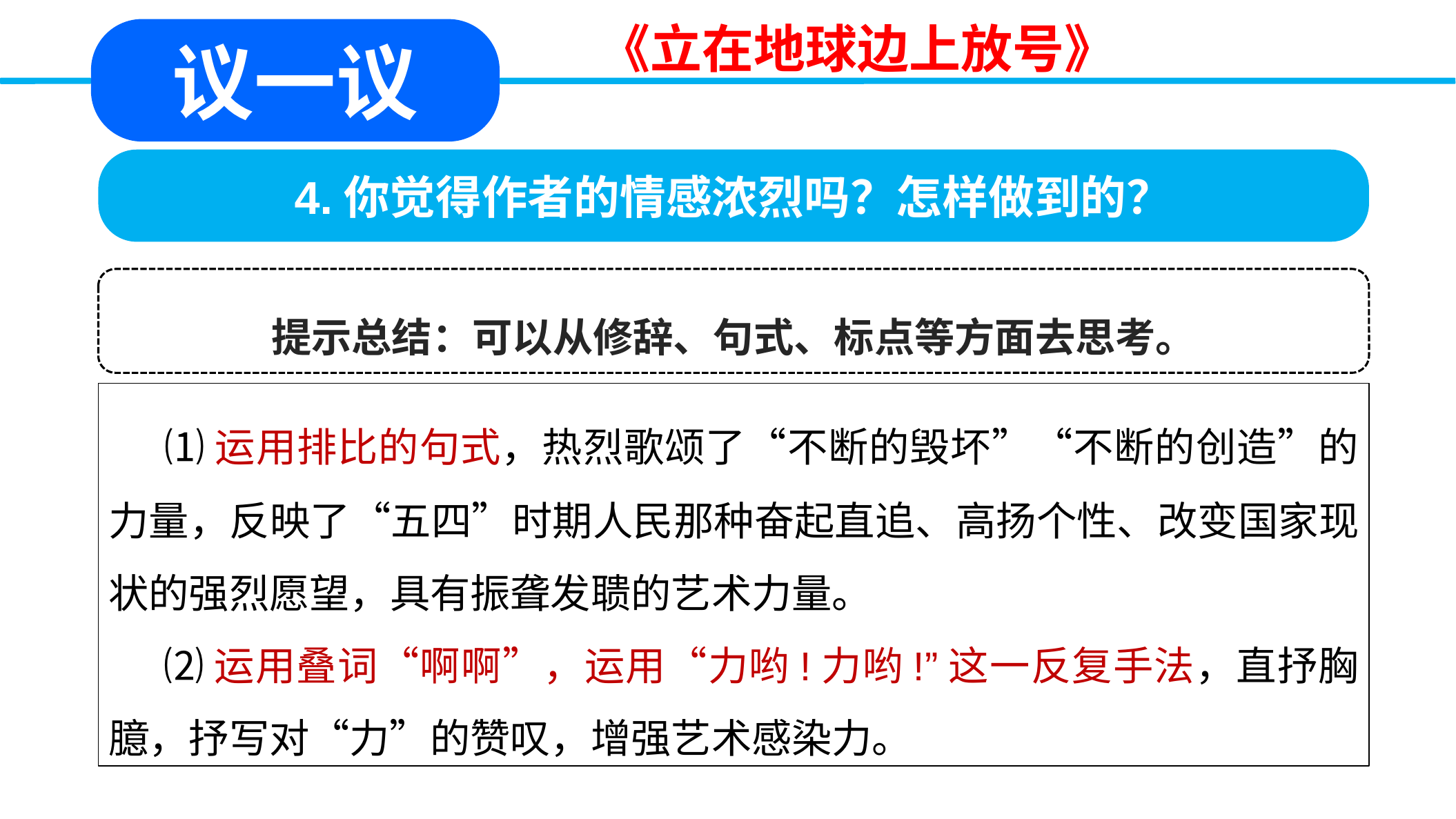

《立在地球边上放号》
议一议

扶夷江
4.你觉得作者的情感浓烈吗？怎样做到的？
提示总结：可以从修辞、句式、标点等方面去思考。
  ⑴运用排比的句式，热烈歌颂了“不断的毁坏”“不断的创造”的力量，反映了“五四”时期人民那种奋起直追、高扬个性、改变国家现状的强烈愿望，具有振聋发聩的艺术力量。
  ⑵运用叠词“啊啊”，运用“力哟!力哟!”这一反复手法，直抒胸臆，抒写对“力”的赞叹，增强艺术感染力。